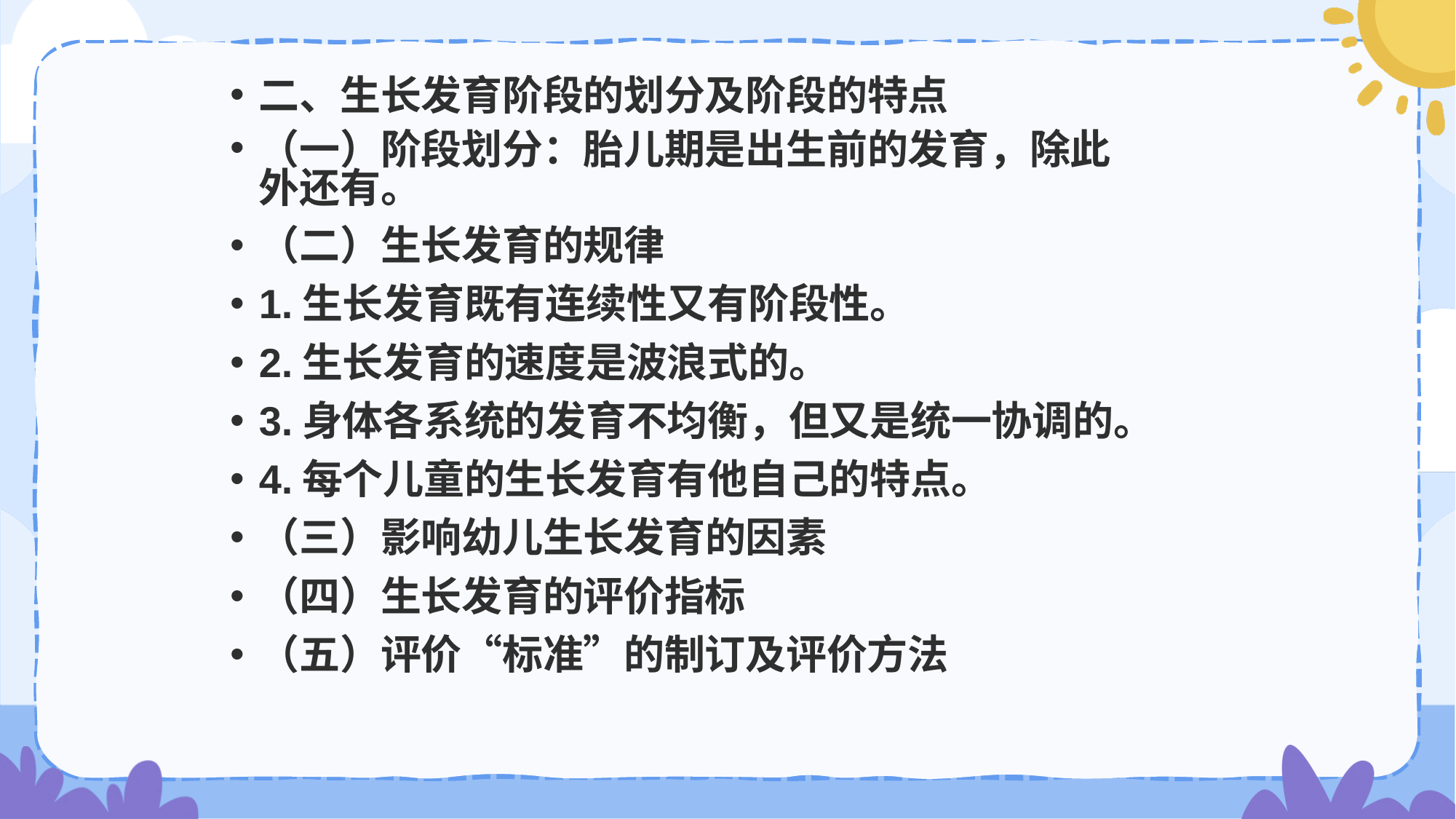

二、生长发育阶段的划分及阶段的特点
（一）阶段划分：胎儿期是出生前的发育，除此外还有。
（二）生长发育的规律
1.生长发育既有连续性又有阶段性。
2.生长发育的速度是波浪式的。
3.身体各系统的发育不均衡，但又是统一协调的。
4.每个儿童的生长发育有他自己的特点。
（三）影响幼儿生长发育的因素
（四）生长发育的评价指标
（五）评价“标准”的制订及评价方法